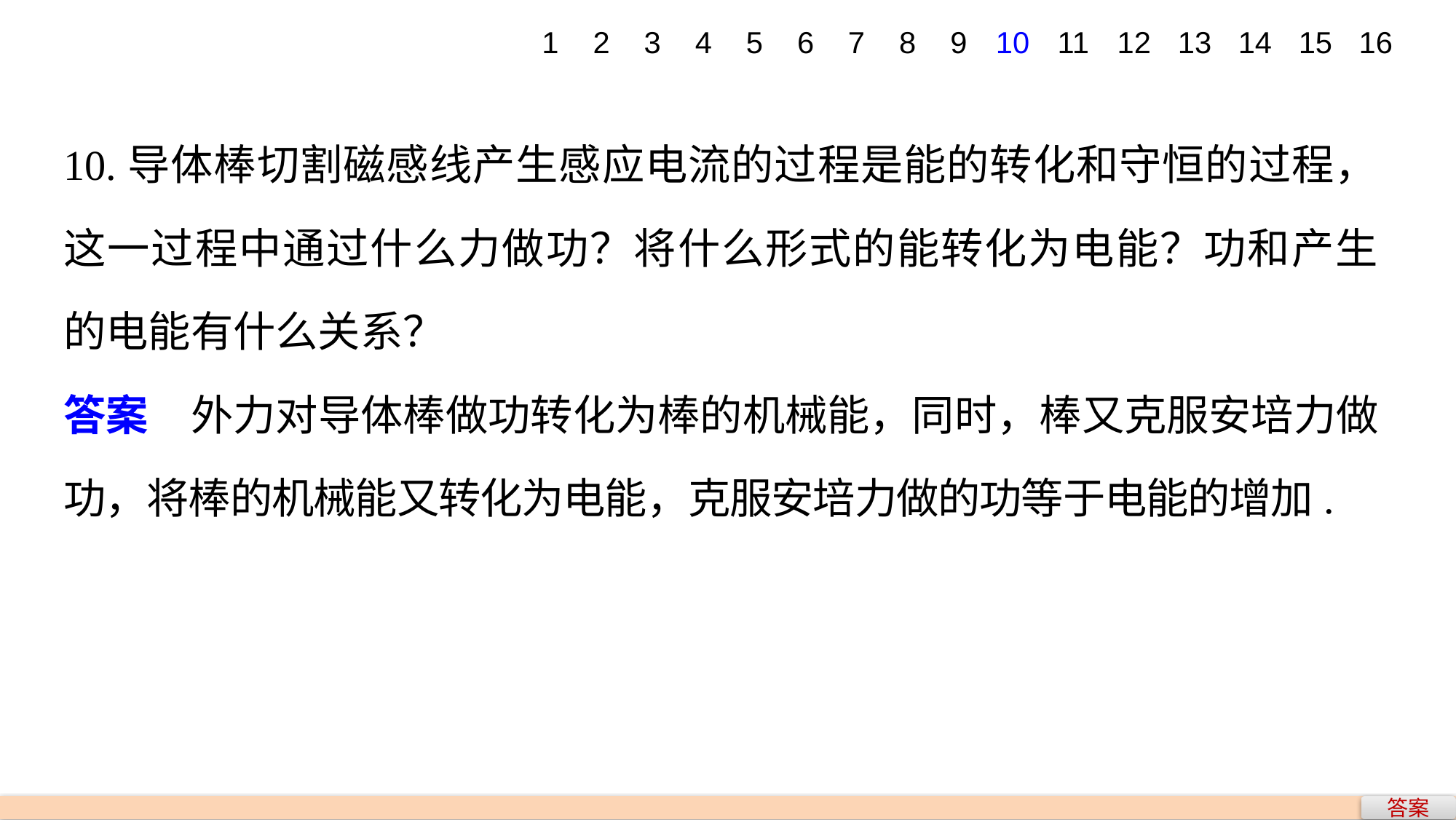

1
2
3
4
5
6
7
8
9
10
11
12
13
14
15
16
10.导体棒切割磁感线产生感应电流的过程是能的转化和守恒的过程，这一过程中通过什么力做功？将什么形式的能转化为电能？功和产生的电能有什么关系？
答案　外力对导体棒做功转化为棒的机械能，同时，棒又克服安培力做功，将棒的机械能又转化为电能，克服安培力做的功等于电能的增加.

答案